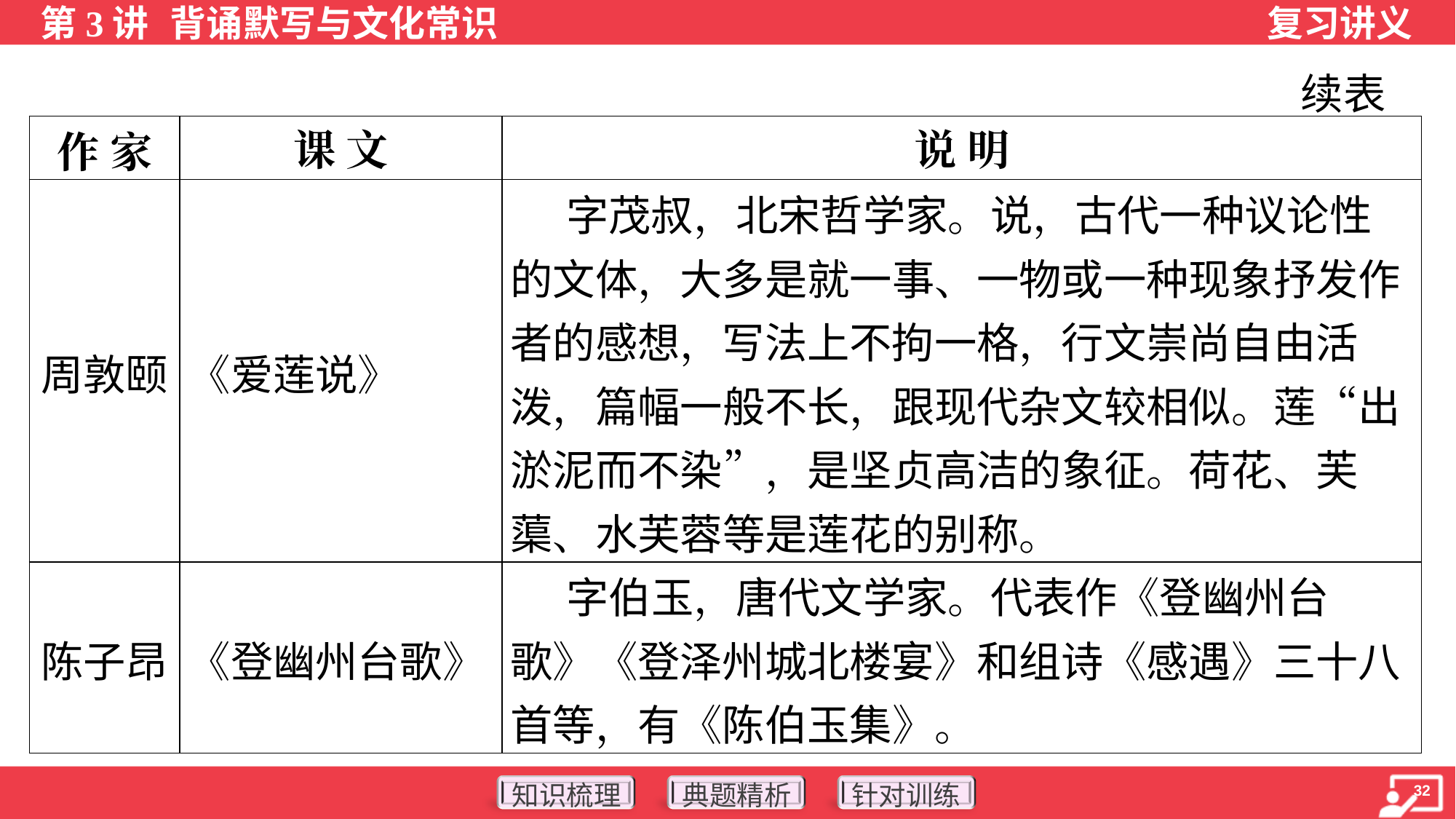

续表
| 作 家 | 课 文 | 说 明 |
| --- | --- | --- |
| 周敦颐 | 《爱莲说》 | 字茂叔，北宋哲学家。说，古代一种议论性的文体，大多是就一事、一物或一种现象抒发作者的感想，写法上不拘一格，行文崇尚自由活泼，篇幅一般不长，跟现代杂文较相似。莲“出淤泥而不染”，是坚贞高洁的象征。荷花、芙蕖、水芙蓉等是莲花的别称。 |
| 陈子昂 | 《登幽州台歌》 | 字伯玉，唐代文学家。代表作《登幽州台歌》《登泽州城北楼宴》和组诗《感遇》三十八首等，有《陈伯玉集》。 |